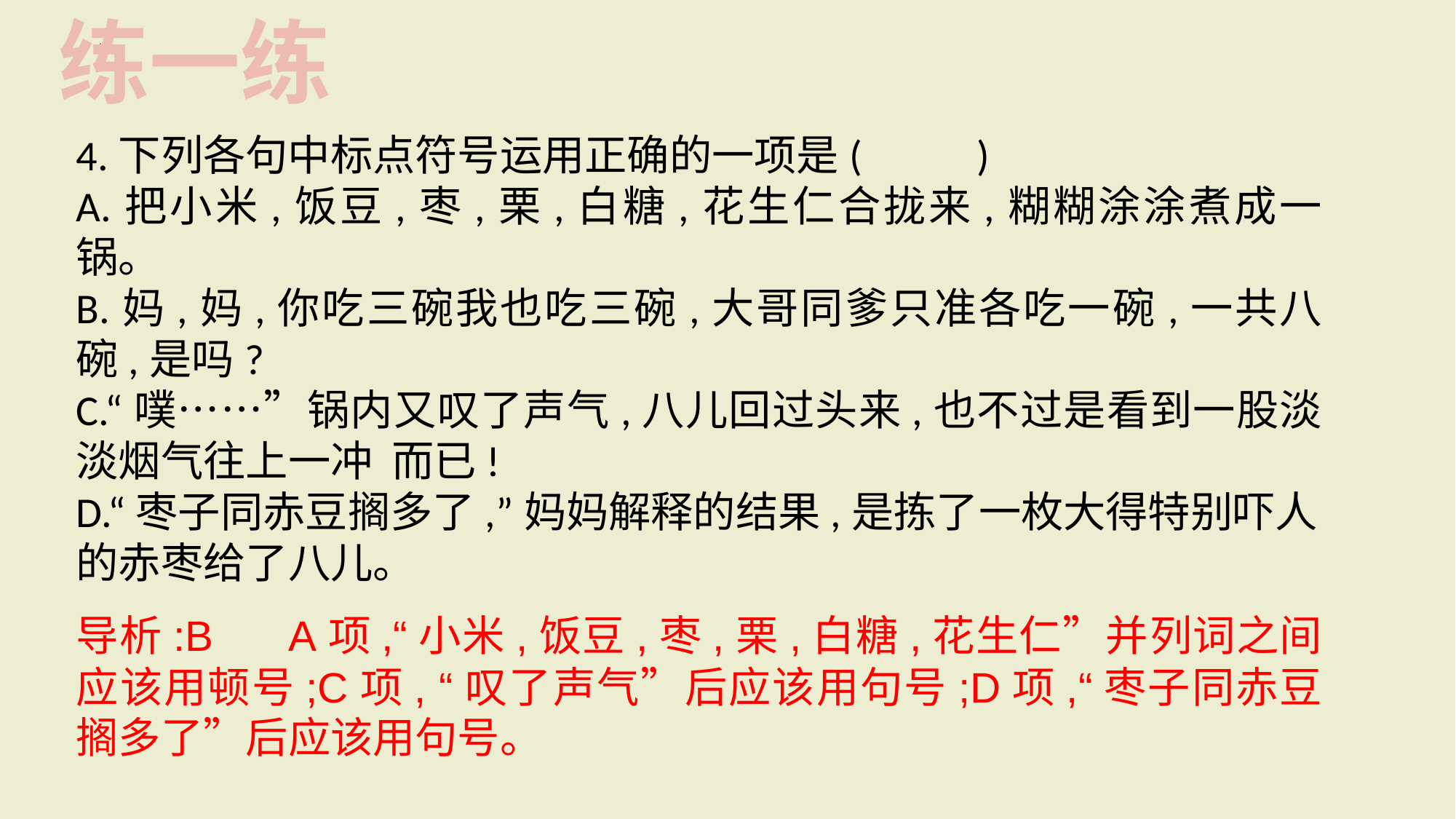

练一练
4.下列各句中标点符号运用正确的一项是(　 　)
A.把小米,饭豆,枣,栗,白糖,花生仁合拢来,糊糊涂涂煮成一锅。
B.妈,妈,你吃三碗我也吃三碗,大哥同爹只准各吃一碗,一共八碗,是吗?
C.“噗……”锅内又叹了声气,八儿回过头来,也不过是看到一股淡淡烟气往上一冲  而已!
D.“枣子同赤豆搁多了,”妈妈解释的结果,是拣了一枚大得特别吓人的赤枣给了八儿。
导析:B　 A项,“小米,饭豆,枣,栗,白糖,花生仁”并列词之间应该用顿号;C项, “叹了声气”后应该用句号;D项,“枣子同赤豆搁多了”后应该用句号。